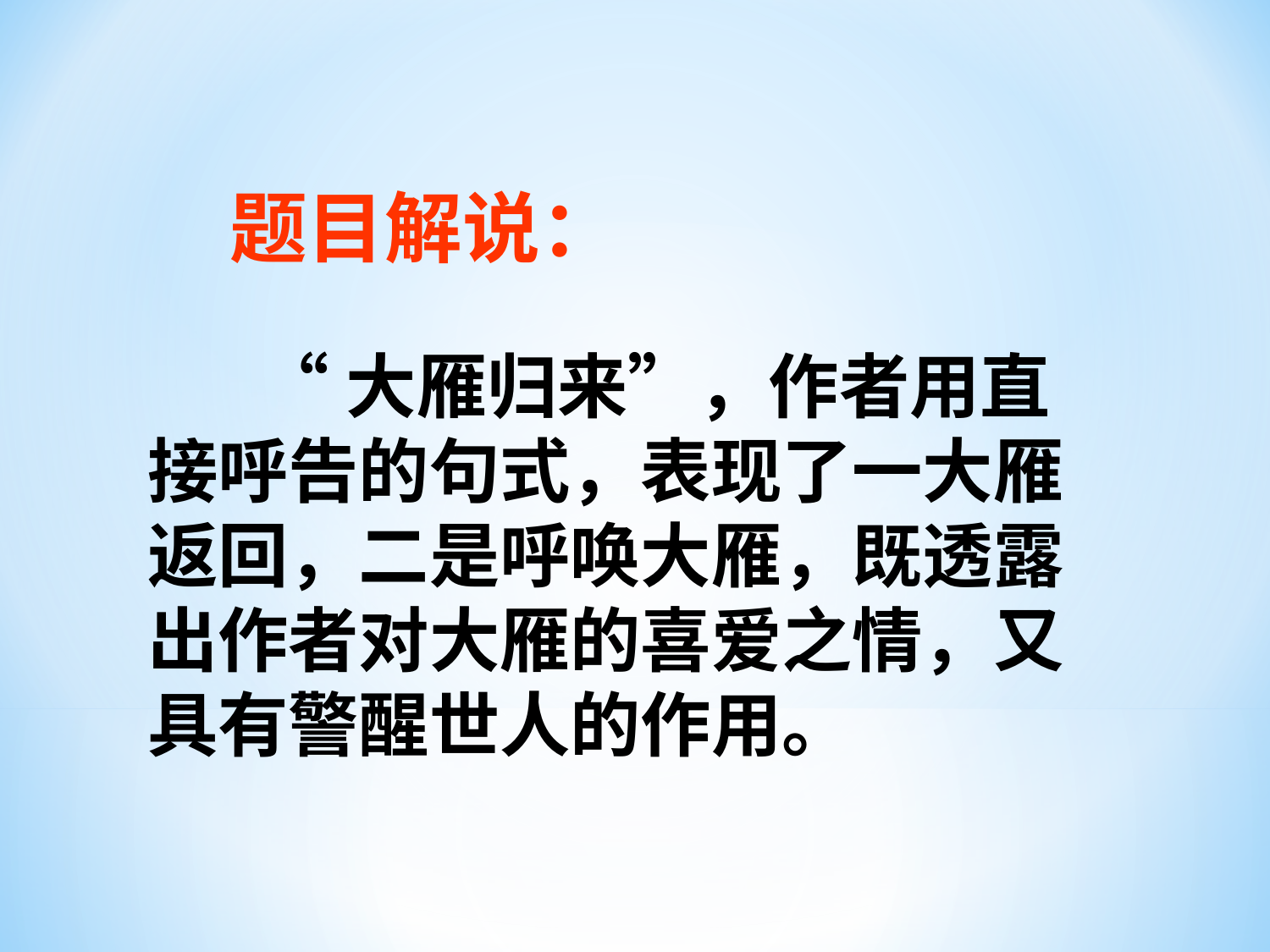

题目解说：
       “大雁归来”，作者用直接呼告的句式，表现了一大雁返回，二是呼唤大雁，既透露出作者对大雁的喜爱之情，又具有警醒世人的作用。